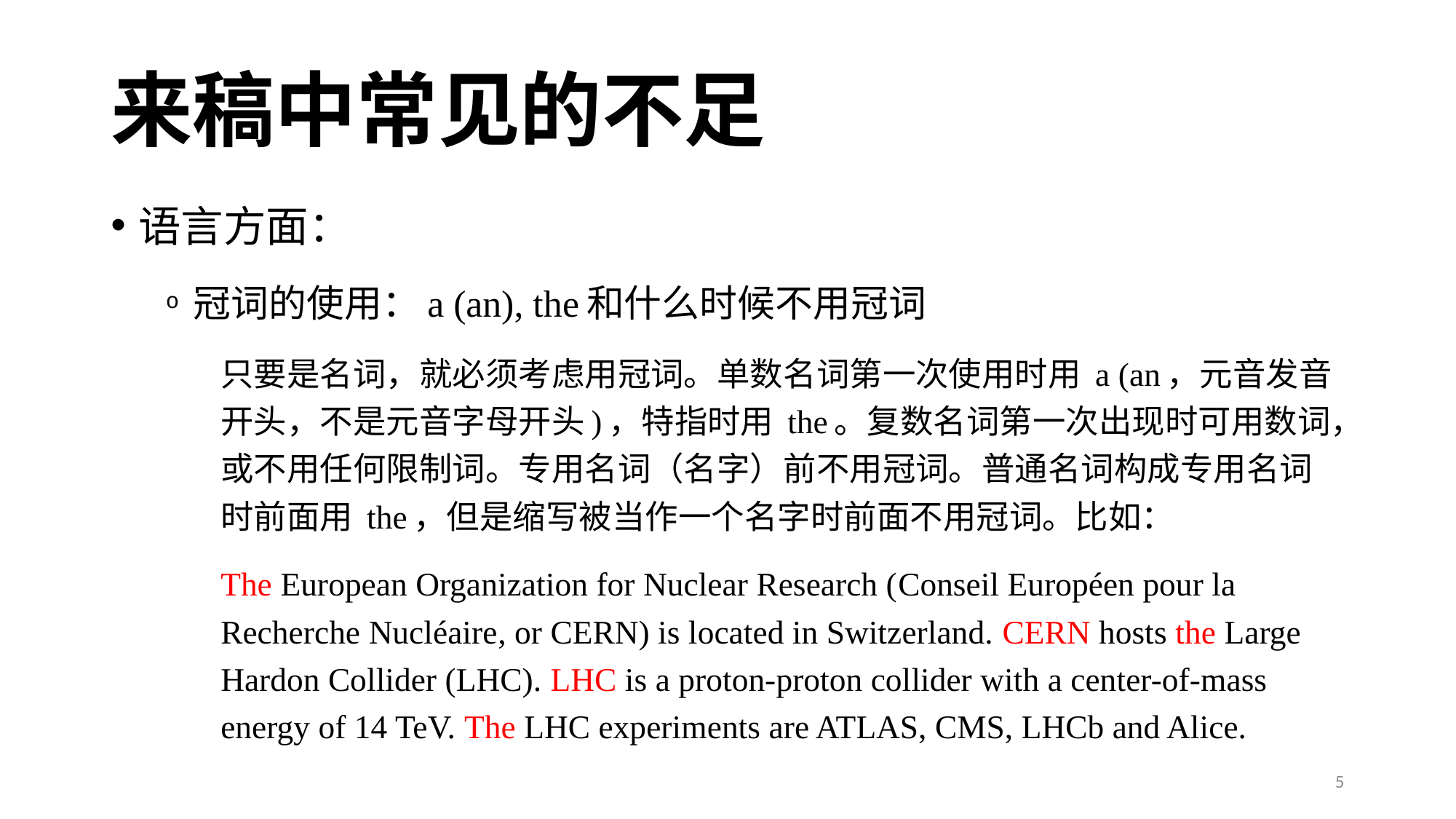

# 来稿中常见的不足
语言方面：
冠词的使用：a (an), the和什么时候不用冠词
只要是名词，就必须考虑用冠词。单数名词第一次使用时用 a (an，元音发音开头，不是元音字母开头)，特指时用 the。复数名词第一次出现时可用数词，或不用任何限制词。专用名词（名字）前不用冠词。普通名词构成专用名词时前面用 the，但是缩写被当作一个名字时前面不用冠词。比如：
The European Organization for Nuclear Research (Conseil Européen pour la Recherche Nucléaire, or CERN) is located in Switzerland. CERN hosts the Large Hardon Collider (LHC). LHC is a proton-proton collider with a center-of-mass energy of 14 TeV. The LHC experiments are ATLAS, CMS, LHCb and Alice.

5